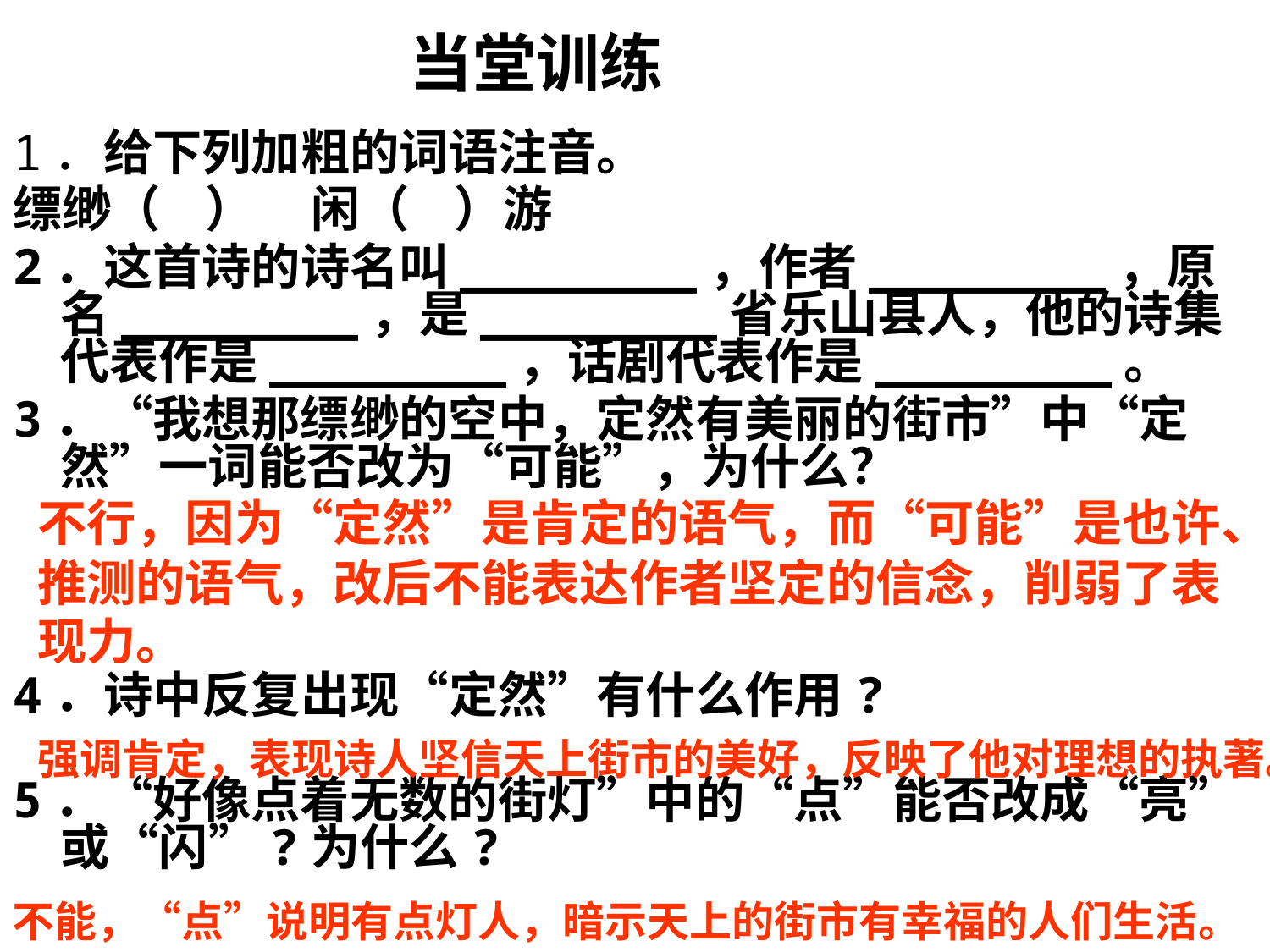

# 当堂训练
1．给下列加粗的词语注音。
缥缈（    ）     闲（    ）游
2．这首诗的诗名叫________，作者________，原名________，是________省乐山县人，他的诗集代表作是________，话剧代表作是________。
3．“我想那缥缈的空中，定然有美丽的街市”中“定然”一词能否改为“可能”，为什么？

4．诗中反复出现“定然”有什么作用?
5．“好像点着无数的街灯”中的“点”能否改成“亮”或“闪”?为什么?

不行，因为“定然”是肯定的语气，而“可能”是也许、推测的语气，改后不能表达作者坚定的信念，削弱了表现力。
强调肯定，表现诗人坚信天上街市的美好，反映了他对理想的执著。
不能，“点”说明有点灯人，暗示天上的街市有幸福的人们生活。